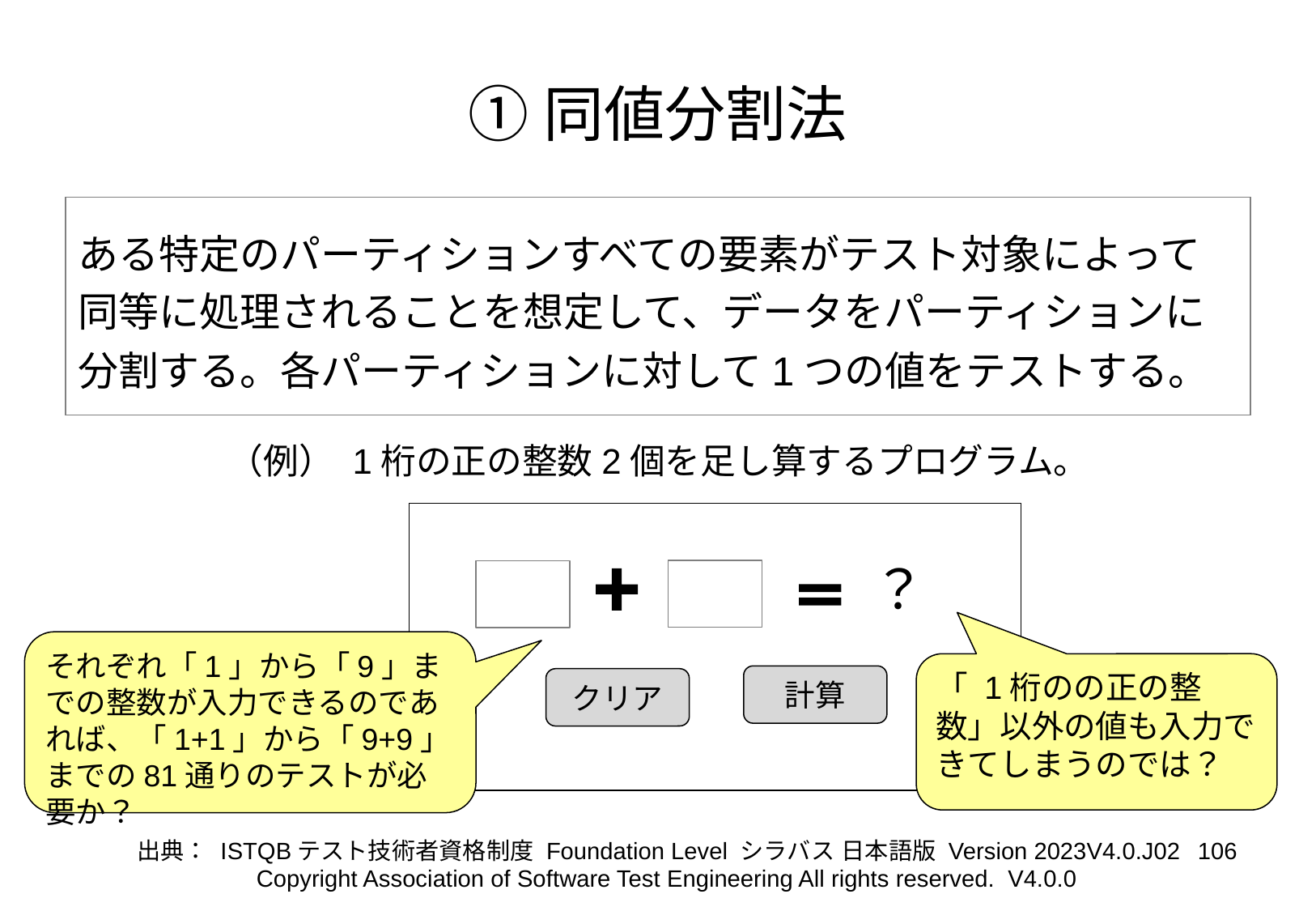

# ①同値分割法
ある特定のパーティションすべての要素がテスト対象によって同等に処理されることを想定して、データをパーティションに分割する。各パーティションに対して1つの値をテストする。
（例） 1桁の正の整数2個を足し算するプログラム。

？

それぞれ「1」から「9」までの整数が入力できるのであれば、「1+1」から「9+9」までの81通りのテストが必要か？
「 1桁のの正の整数」以外の値も入力できてしまうのでは？
計算
クリア
106
出典： ISTQBテスト技術者資格制度 Foundation Level シラバス 日本語版 Version 2023V4.0.J02
Copyright Association of Software Test Engineering All rights reserved.  V4.0.0